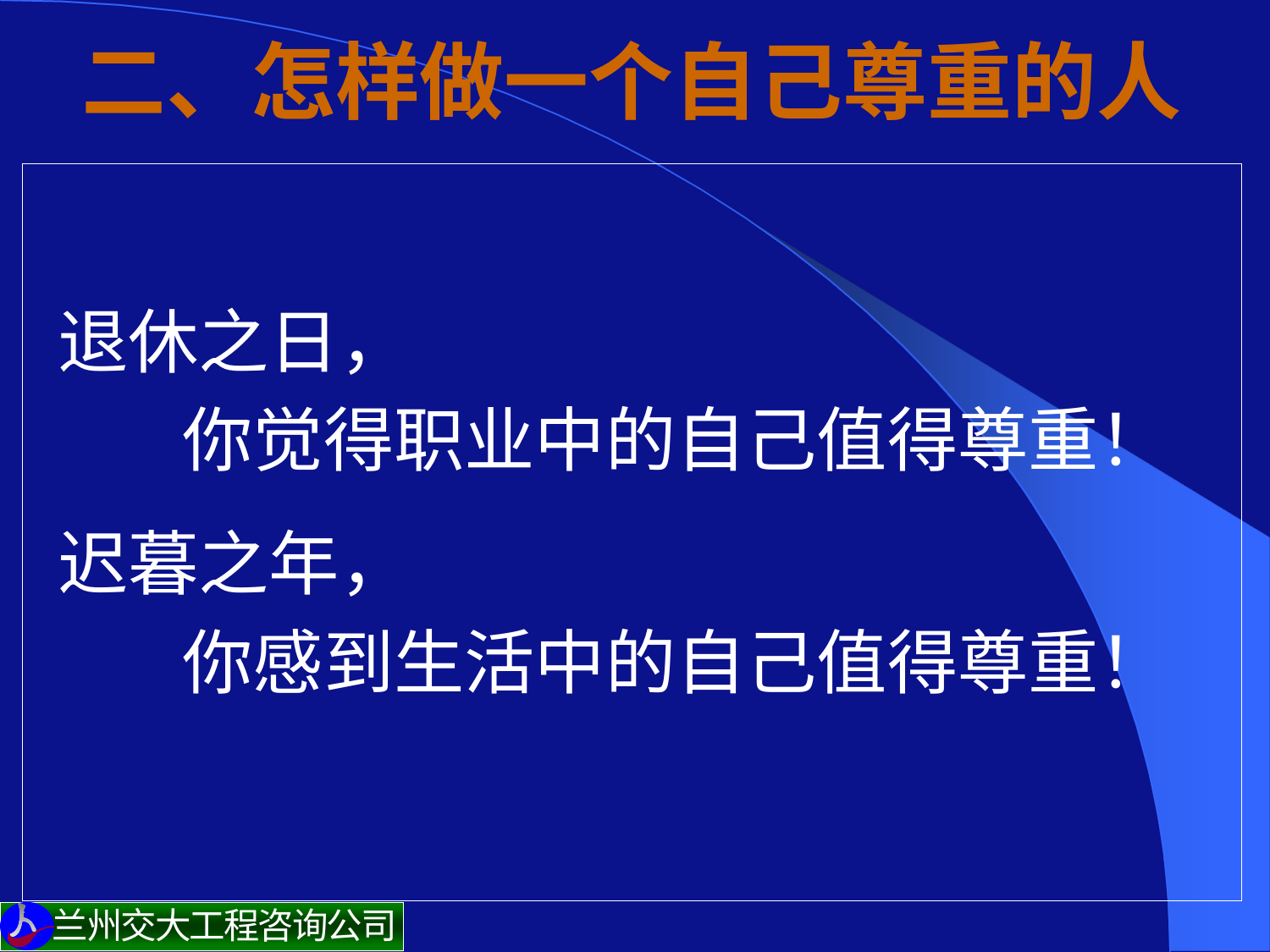

# 二、怎样做一个自己尊重的人

退休之日，
      你觉得职业中的自己值得尊重！

迟暮之年，
      你感到生活中的自己值得尊重！